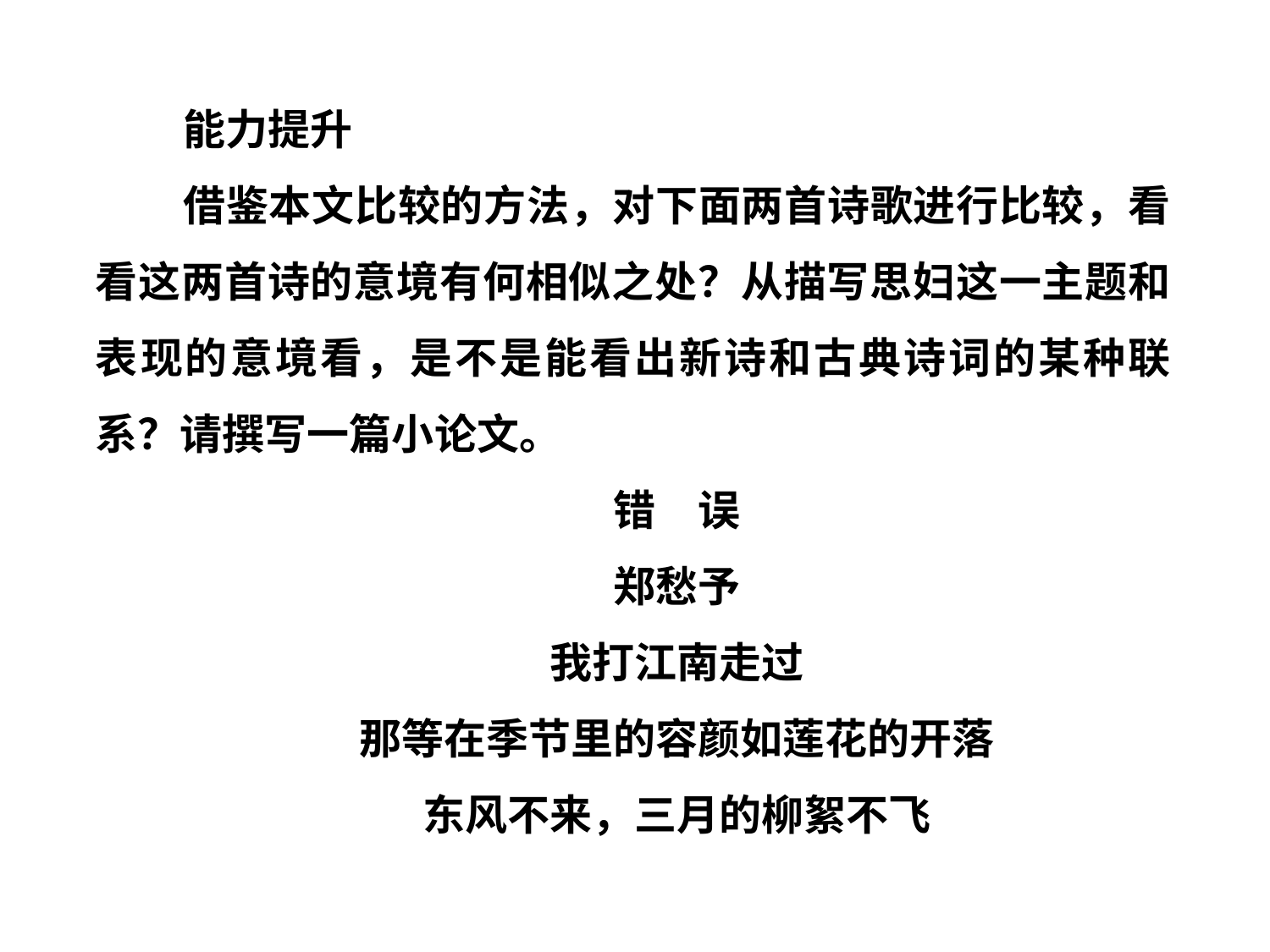

能力提升
借鉴本文比较的方法，对下面两首诗歌进行比较，看看这两首诗的意境有何相似之处？从描写思妇这一主题和表现的意境看，是不是能看出新诗和古典诗词的某种联系？请撰写一篇小论文。
错　误
郑愁予
我打江南走过
那等在季节里的容颜如莲花的开落
东风不来，三月的柳絮不飞